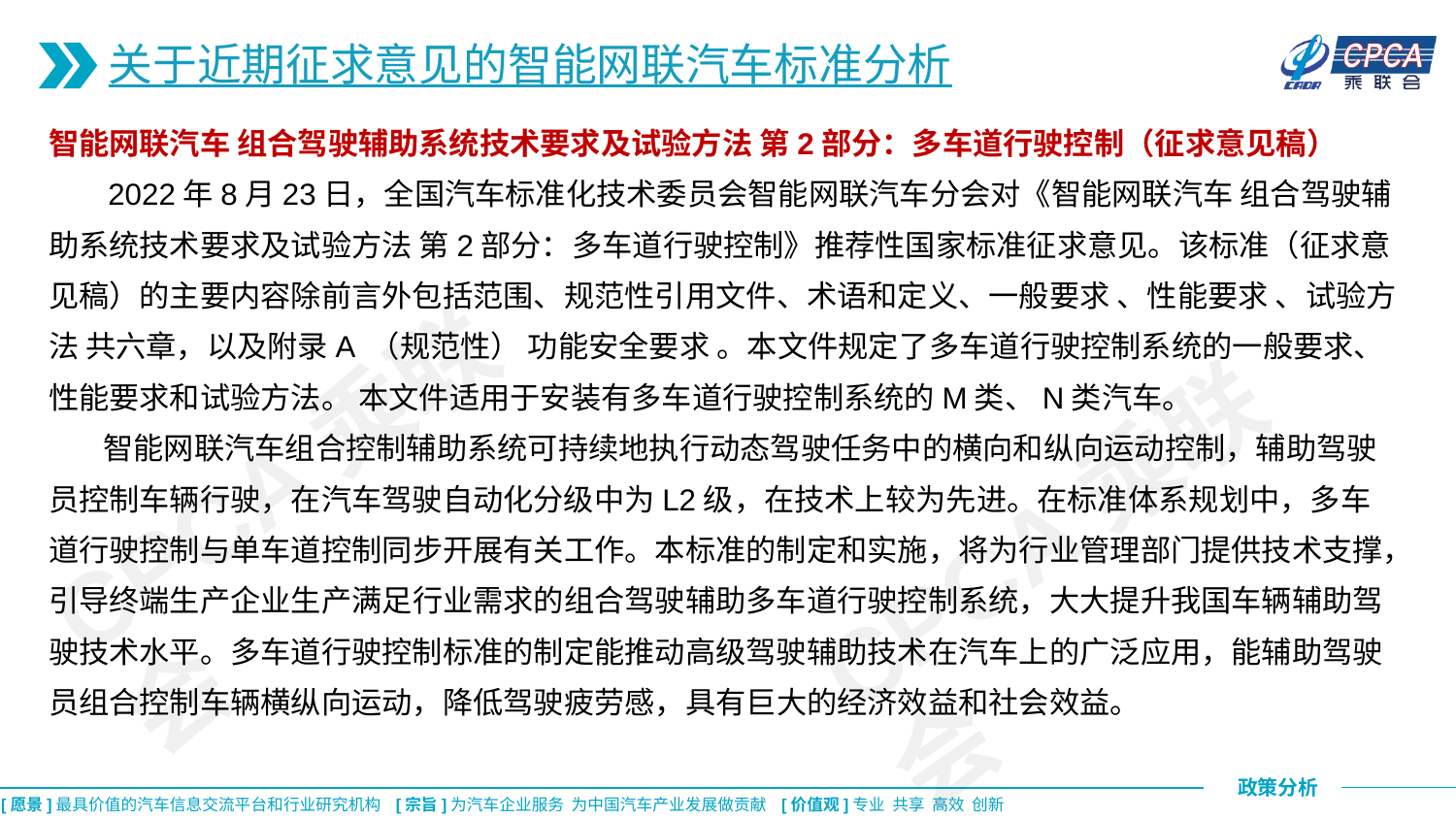

关于近期征求意见的智能网联汽车标准分析
智能网联汽车 组合驾驶辅助系统技术要求及试验方法 第2部分：多车道行驶控制（征求意见稿）
       2022年8月23日，全国汽车标准化技术委员会智能网联汽车分会对《智能网联汽车 组合驾驶辅助系统技术要求及试验方法 第2部分：多车道行驶控制》推荐性国家标准征求意见。该标准（征求意见稿）的主要内容除前言外包括范围、规范性引用文件、术语和定义、一般要求 、性能要求 、试验方法 共六章，以及附录A （规范性） 功能安全要求 。本文件规定了多车道行驶控制系统的一般要求、性能要求和试验方法。 本文件适用于安装有多车道行驶控制系统的M类、N类汽车。
       智能网联汽车组合控制辅助系统可持续地执行动态驾驶任务中的横向和纵向运动控制，辅助驾驶员控制车辆行驶，在汽车驾驶自动化分级中为L2级，在技术上较为先进。在标准体系规划中，多车道行驶控制与单车道控制同步开展有关工作。本标准的制定和实施，将为行业管理部门提供技术支撑，引导终端生产企业生产满足行业需求的组合驾驶辅助多车道行驶控制系统，大大提升我国车辆辅助驾驶技术水平。多车道行驶控制标准的制定能推动高级驾驶辅助技术在汽车上的广泛应用，能辅助驾驶员组合控制车辆横纵向运动，降低驾驶疲劳感，具有巨大的经济效益和社会效益。
CPCA乘联会
CPCA乘联会